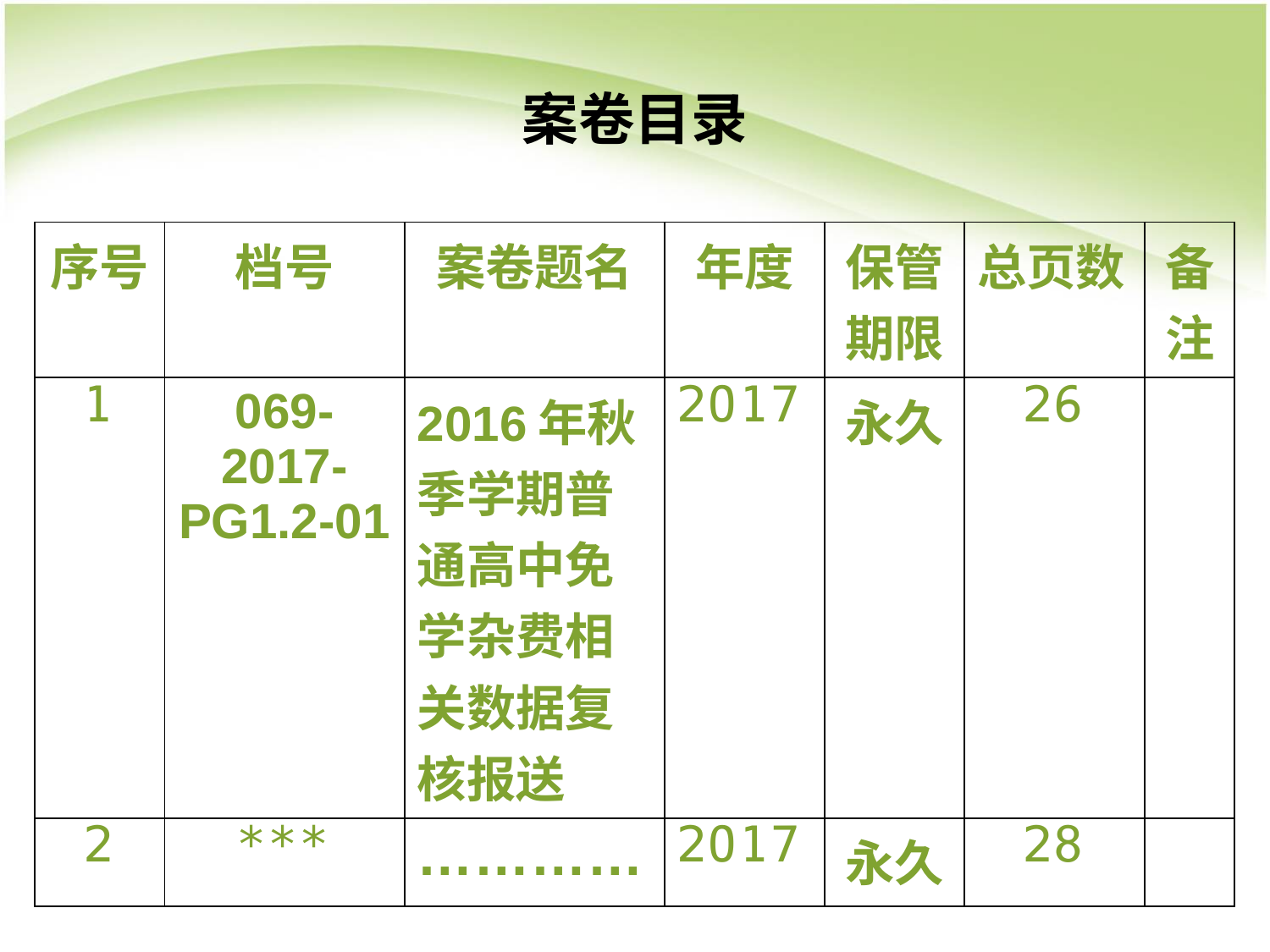

# 案卷目录
| 序号 | 档号 | 案卷题名 | 年度 | 保管期限 | 总页数 | 备注 |
| --- | --- | --- | --- | --- | --- | --- |
| 1 | 069-2017- PG1.2-01 | 2016年秋季学期普通高中免学杂费相关数据复核报送 | 2017 | 永久 | 26 |  |
| 2 | \*\*\* | ………… | 2017 | 永久 | 28 |  |